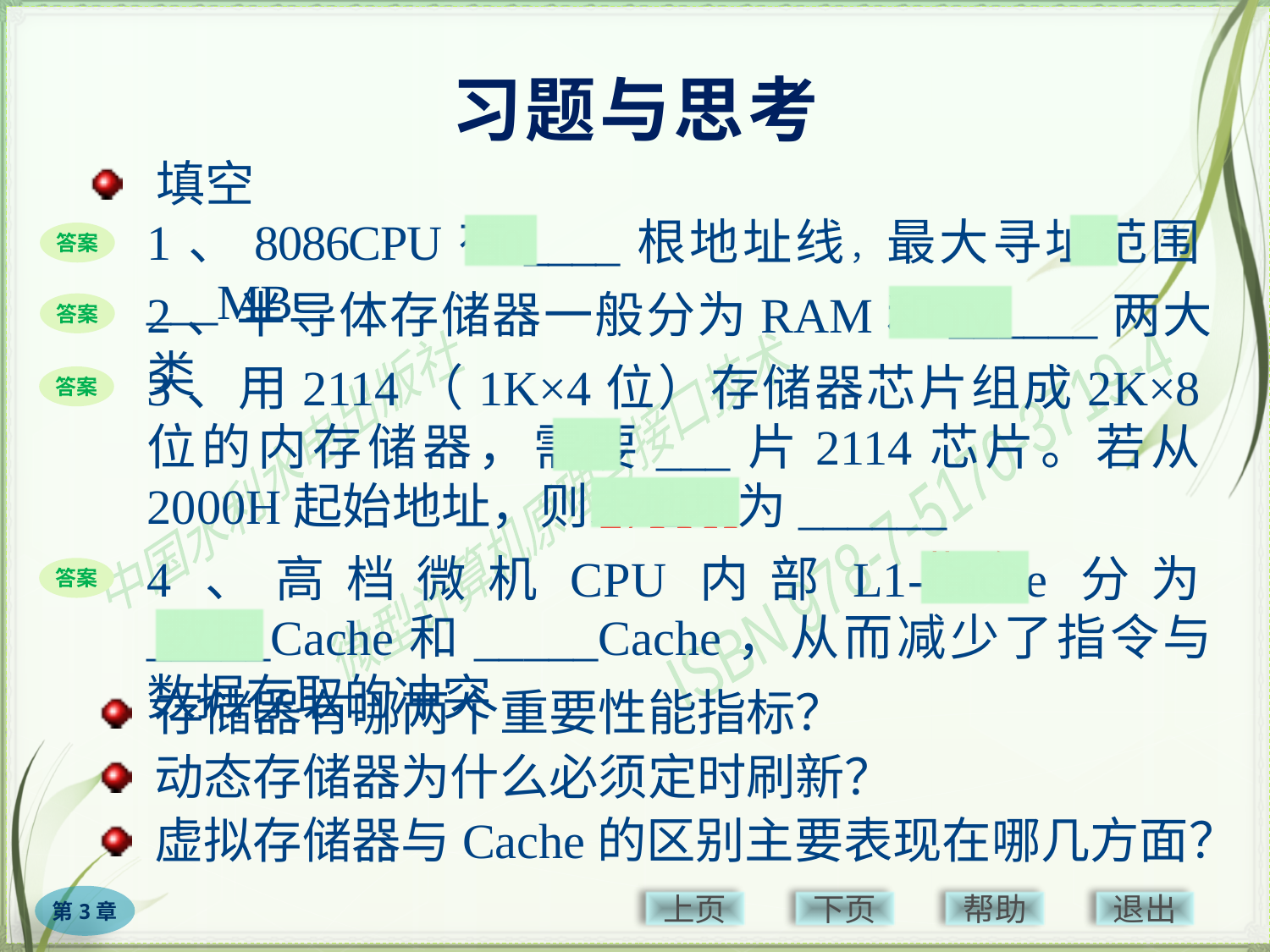

# 习题与思考
  填空
1、8086CPU有____根地址线，最大寻址范围___MB
1
20

答案
2、半导体存储器一般分为RAM和______两大类
ROM

答案
3、用2114（1K×4位）存储器芯片组成2K×8位的内存储器，需要___片2114芯片。若从2000H起始地址，则末地址为______
答案
4

27FFH

指令
4、高档微机CPU内部L1-Cache分为_____Cache和_____Cache，从而减少了指令与数据存取的冲突

答案
数据

 存储器有哪两个重要性能指标？
 动态存储器为什么必须定时刷新？
 虚拟存储器与Cache的区别主要表现在哪几方面？